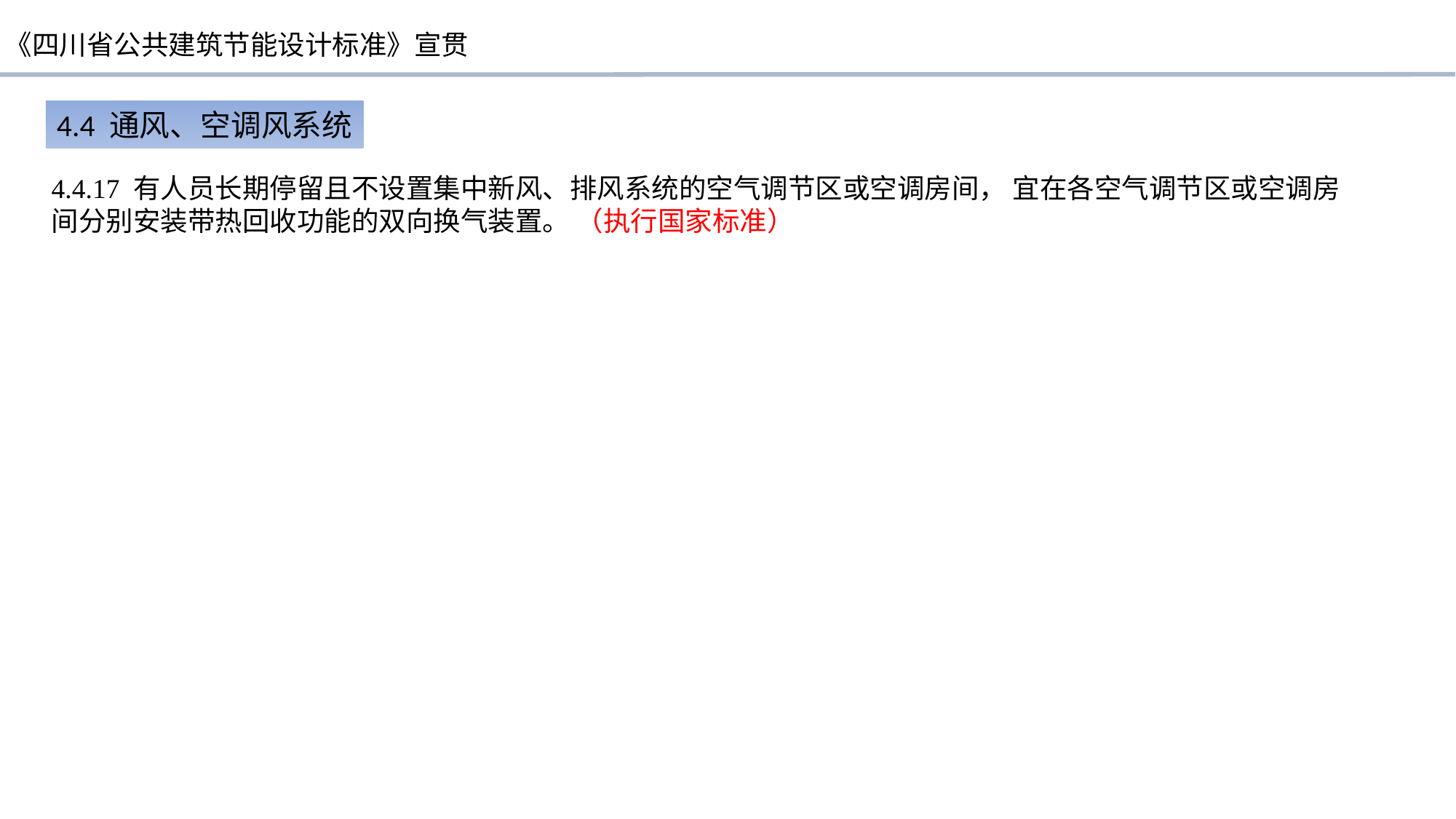

4.4 通风、空调风系统
4.4.17 有人员长期停留且不设置集中新风、排风系统的空气调节区或空调房间， 宜在各空气调节区或空调房间分别安装带热回收功能的双向换气装置。 （执行国家标准）